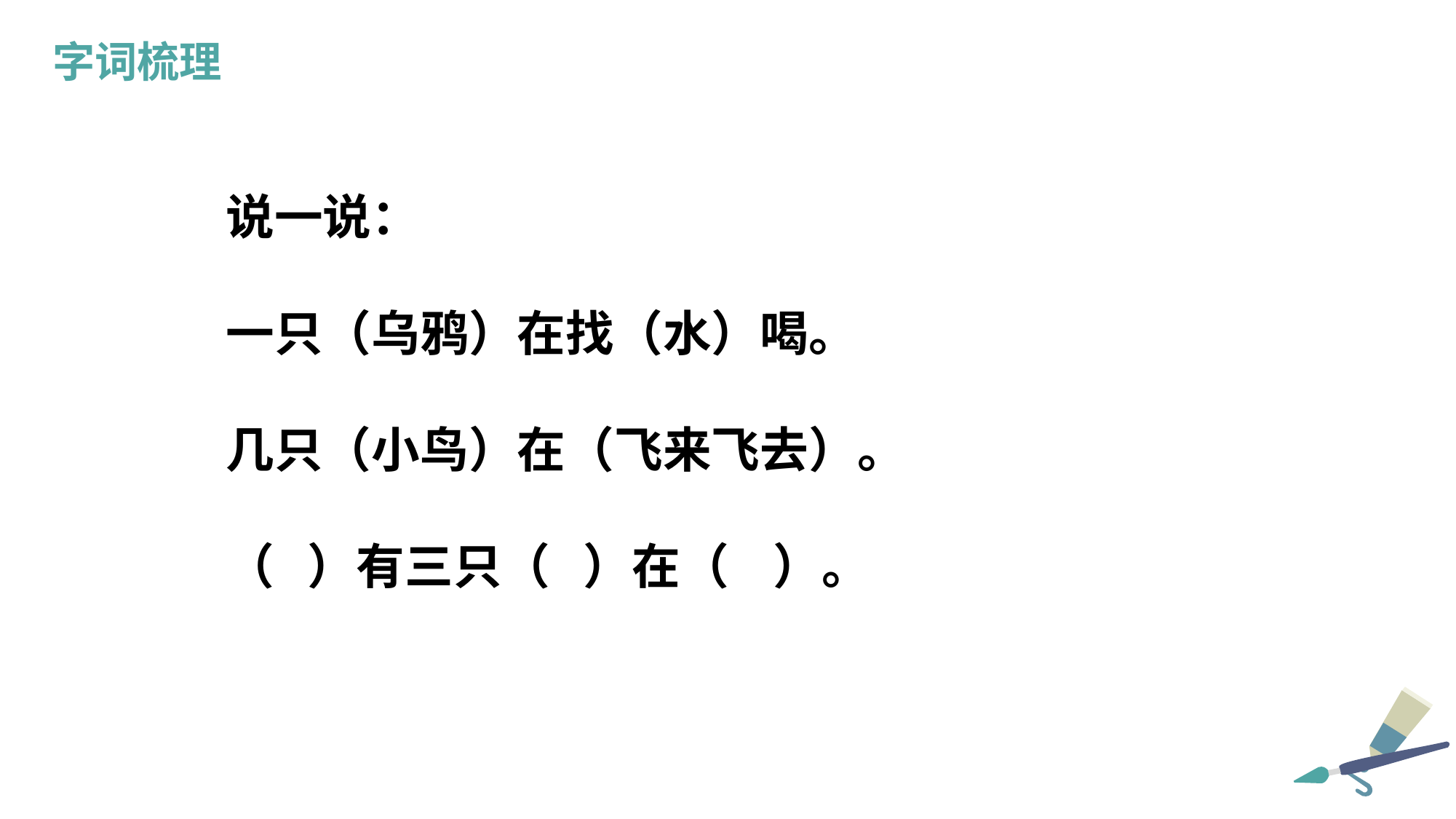

字词梳理
说一说：

一只（乌鸦）在找（水）喝。

几只（小鸟）在（飞来飞去）。

（   ）有三只（   ）在（    ）。